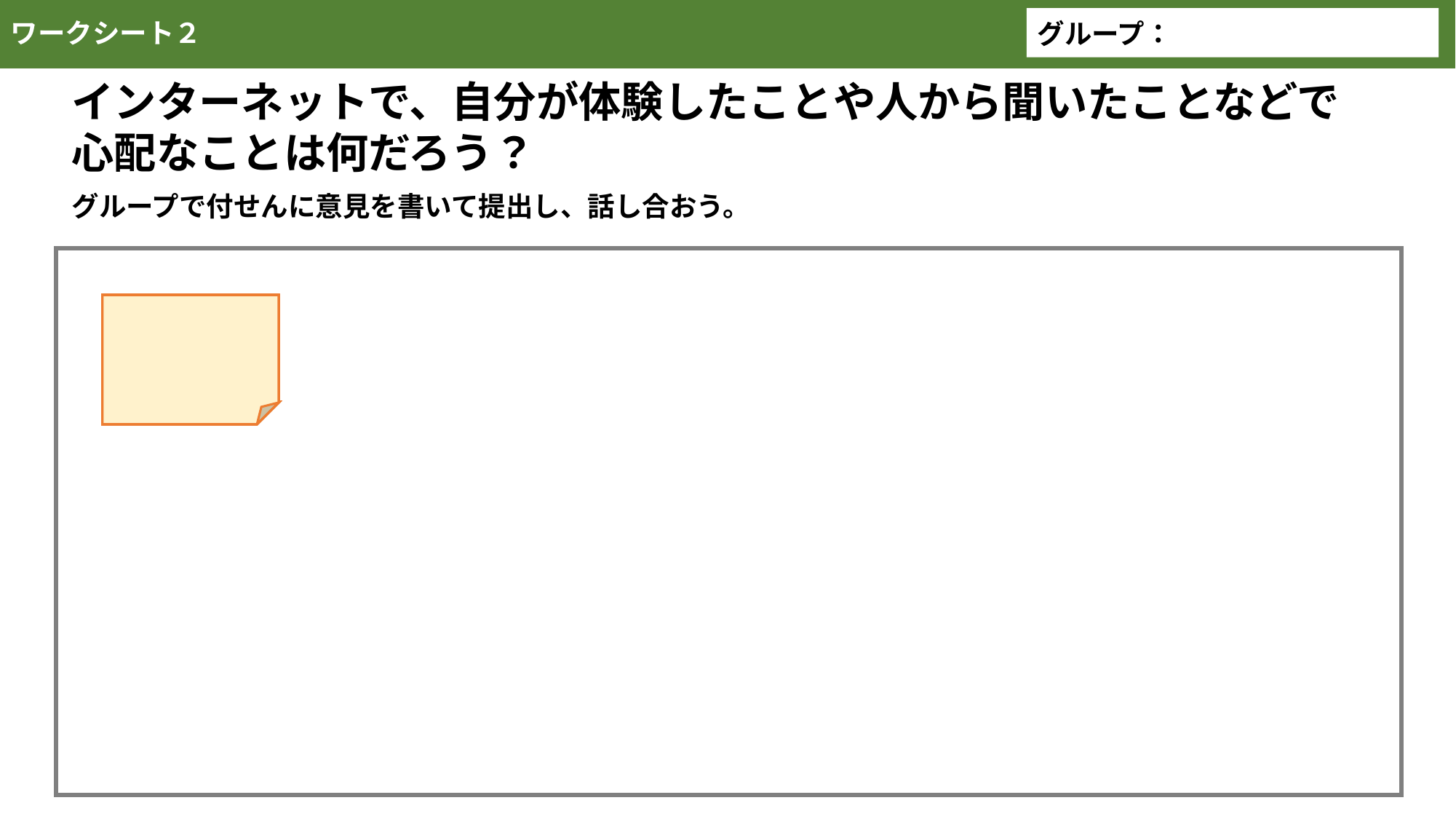

ワークシート２
グループ：
インターネットで、自分が体験したことや人から聞いたことなどで
心配なことは何だろう？
グループで付せんに意見を書いて提出し、話し合おう。